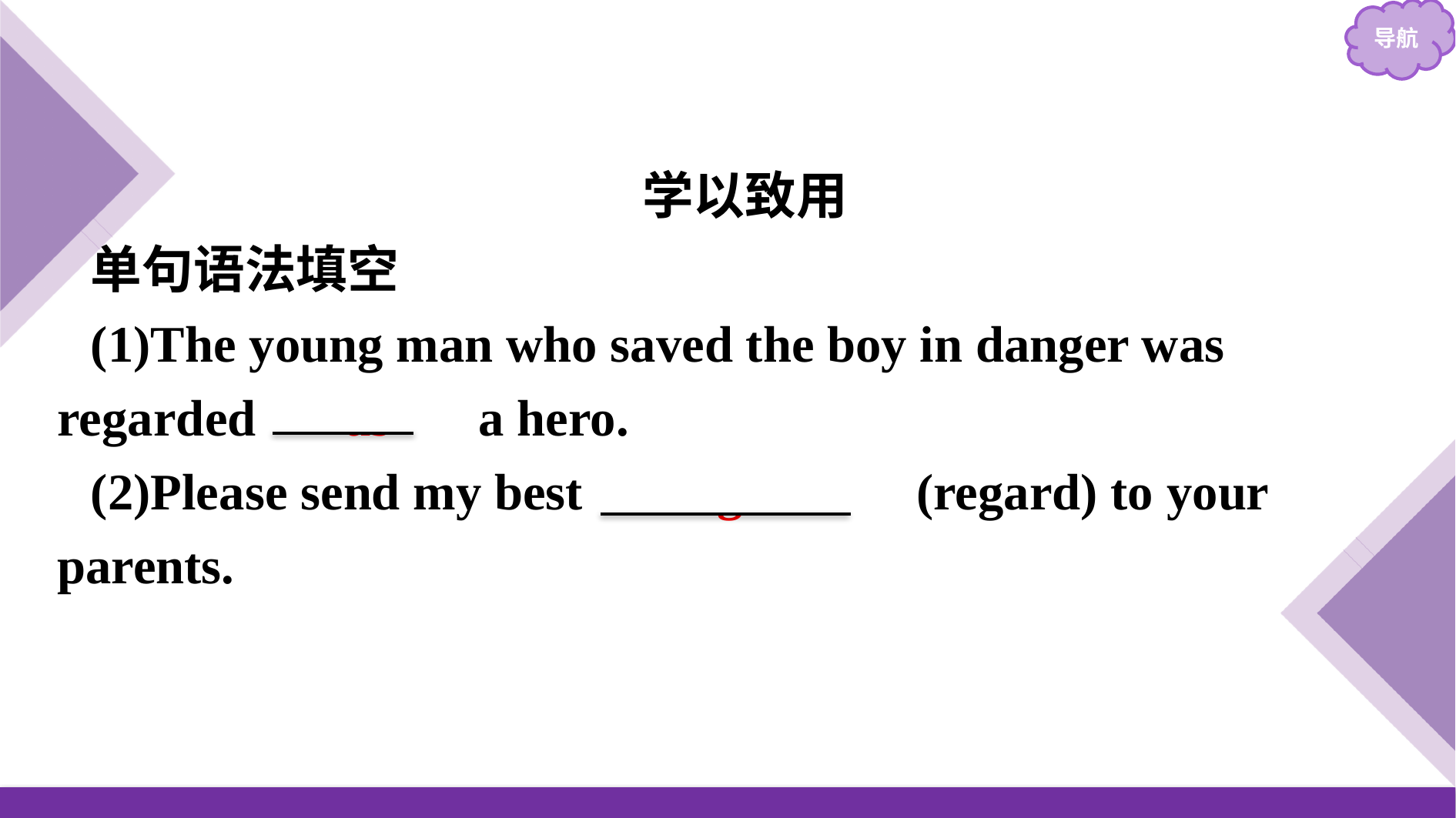

学以致用
单句语法填空
(1)The young man who saved the boy in danger was regarded 　as　 a hero.
(2)Please send my best 　regards　(regard) to your parents.